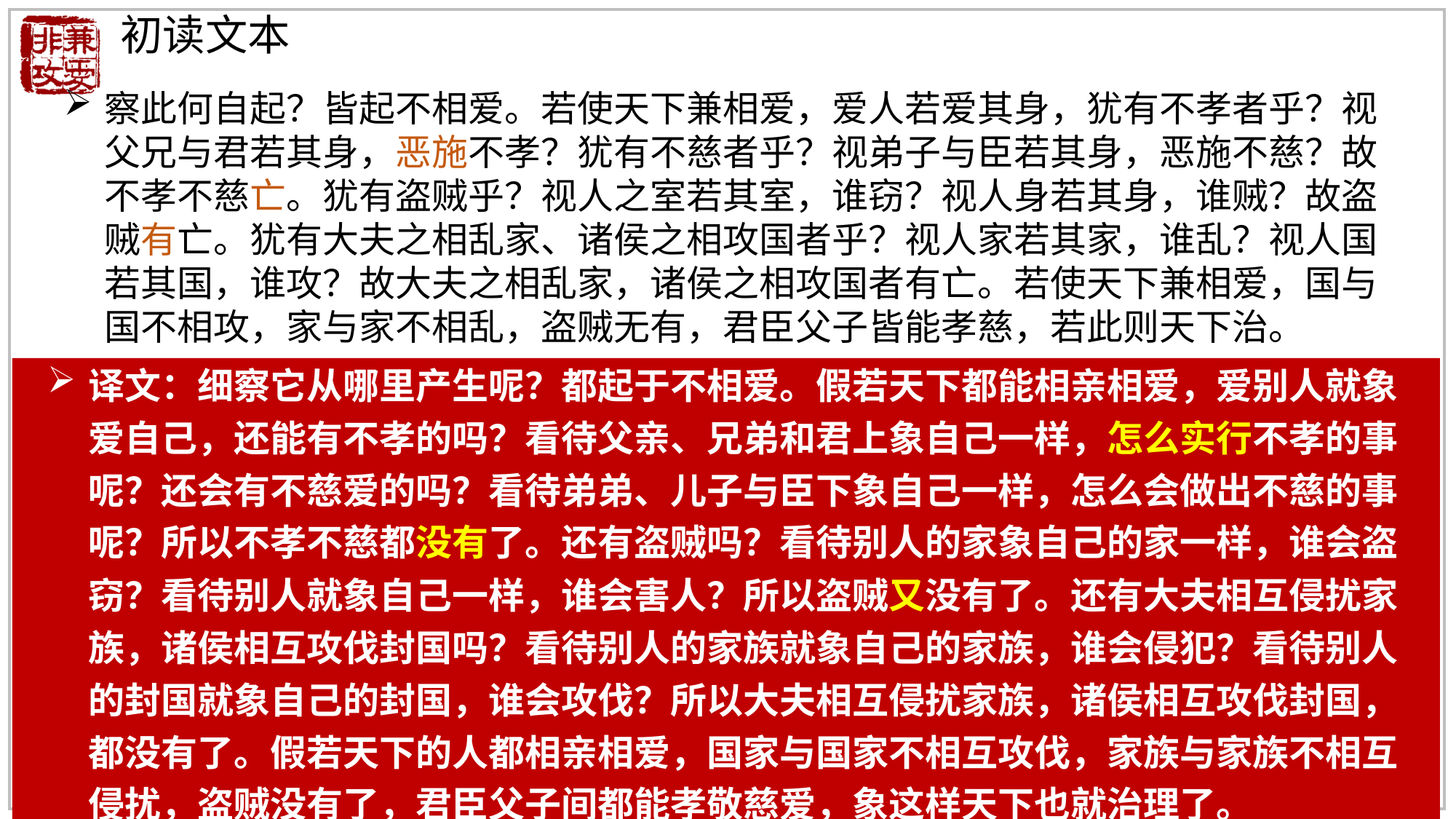

初读文本
察此何自起？皆起不相爱。若使天下兼相爱，爱人若爱其身，犹有不孝者乎？视父兄与君若其身，恶施不孝？犹有不慈者乎？视弟子与臣若其身，恶施不慈？故不孝不慈亡。犹有盗贼乎？视人之室若其室，谁窃？视人身若其身，谁贼？故盗贼有亡。犹有大夫之相乱家、诸侯之相攻国者乎？视人家若其家，谁乱？视人国若其国，谁攻？故大夫之相乱家，诸侯之相攻国者有亡。若使天下兼相爱，国与国不相攻，家与家不相乱，盗贼无有，君臣父子皆能孝慈，若此则天下治。
译文：细察它从哪里产生呢？都起于不相爱。假若天下都能相亲相爱，爱别人就象爱自己，还能有不孝的吗？看待父亲、兄弟和君上象自己一样，怎么实行不孝的事呢？还会有不慈爱的吗？看待弟弟、儿子与臣下象自己一样，怎么会做出不慈的事呢？所以不孝不慈都没有了。还有盗贼吗？看待别人的家象自己的家一样，谁会盗窃？看待别人就象自己一样，谁会害人？所以盗贼又没有了。还有大夫相互侵扰家族，诸侯相互攻伐封国吗？看待别人的家族就象自己的家族，谁会侵犯？看待别人的封国就象自己的封国，谁会攻伐？所以大夫相互侵扰家族，诸侯相互攻伐封国，都没有了。假若天下的人都相亲相爱，国家与国家不相互攻伐，家族与家族不相互侵扰，盗贼没有了，君臣父子间都能孝敬慈爱，象这样天下也就治理了。